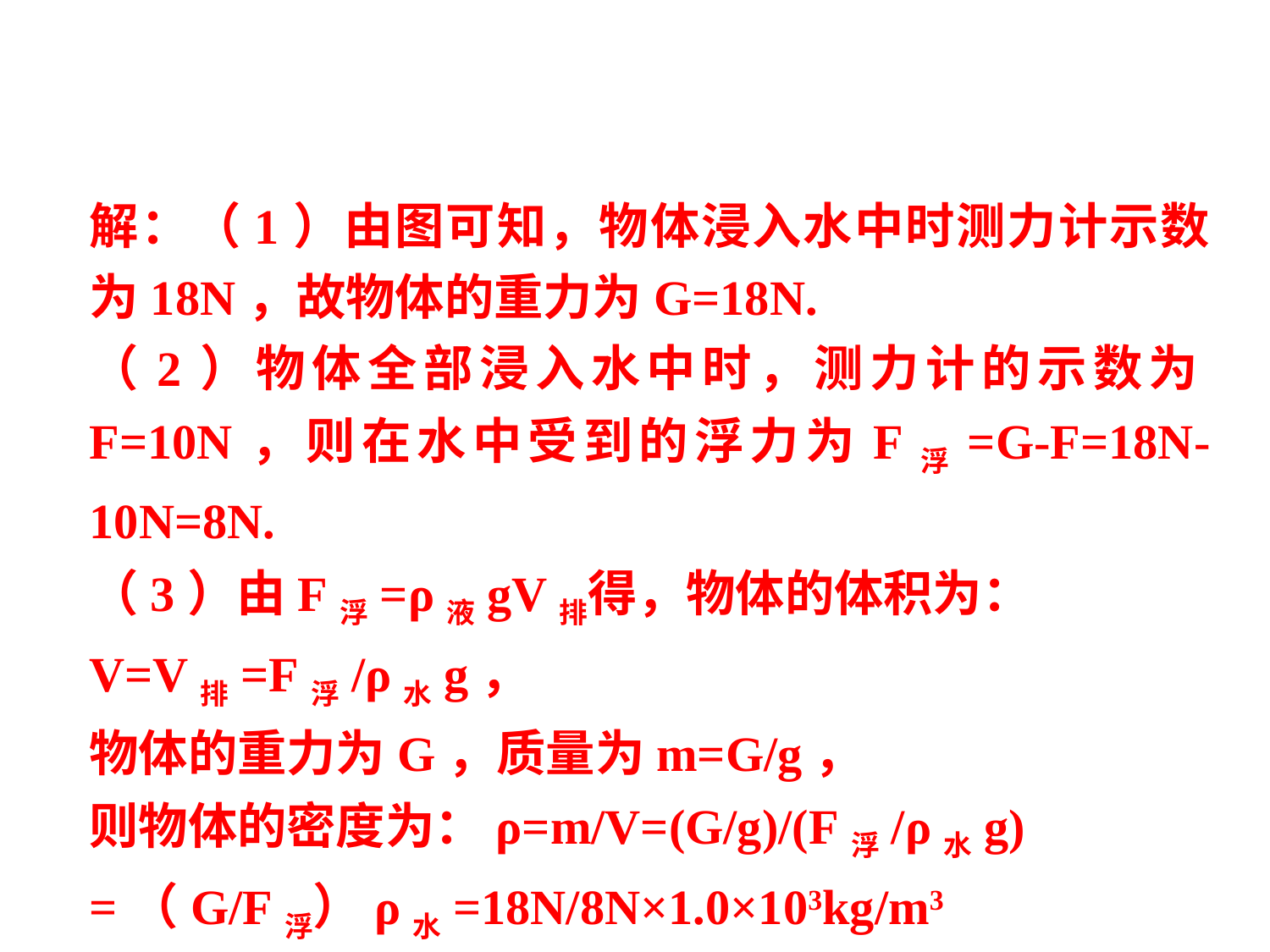

解：（1）由图可知，物体浸入水中时测力计示数为18N，故物体的重力为G=18N.
（2）物体全部浸入水中时，测力计的示数为F=10N，则在水中受到的浮力为F浮=G-F=18N-10N=8N.
（3）由F浮=ρ液gV排得，物体的体积为：
V=V排=F浮/ρ水g，
物体的重力为G，质量为m=G/g，
则物体的密度为：ρ=m/V=(G/g)/(F浮/ρ水g)
=（G/F浮）ρ水=18N/8N×1.0×103kg/m3
=2.25×103kg/m3.